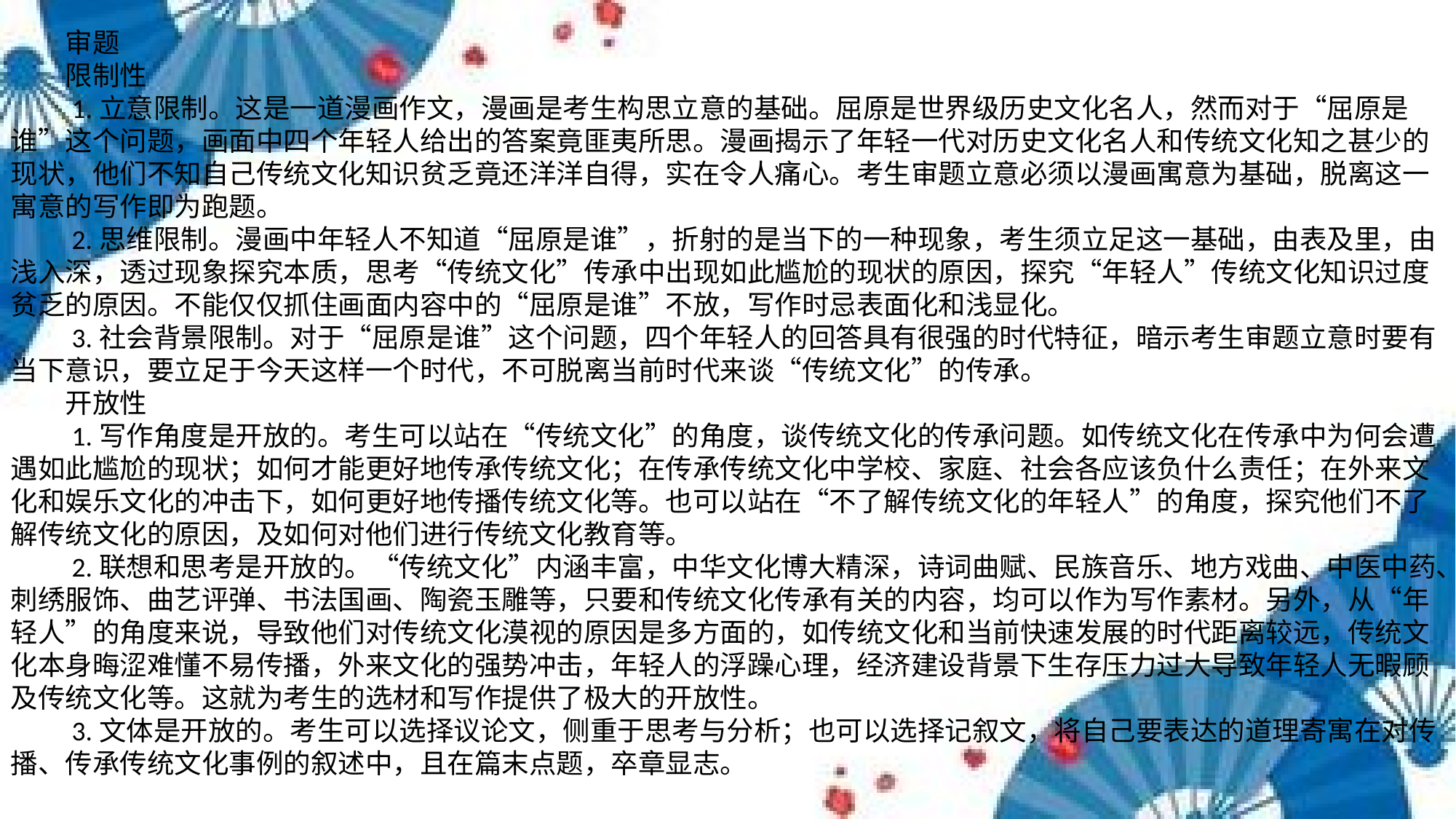

审题
　　限制性
　　1.立意限制。这是一道漫画作文，漫画是考生构思立意的基础。屈原是世界级历史文化名人，然而对于“屈原是谁”这个问题，画面中四个年轻人给出的答案竟匪夷所思。漫画揭示了年轻一代对历史文化名人和传统文化知之甚少的现状，他们不知自己传统文化知识贫乏竟还洋洋自得，实在令人痛心。考生审题立意必须以漫画寓意为基础，脱离这一寓意的写作即为跑题。
　　2.思维限制。漫画中年轻人不知道“屈原是谁”，折射的是当下的一种现象，考生须立足这一基础，由表及里，由浅入深，透过现象探究本质，思考“传统文化”传承中出现如此尴尬的现状的原因，探究“年轻人”传统文化知识过度贫乏的原因。不能仅仅抓住画面内容中的“屈原是谁”不放，写作时忌表面化和浅显化。
　　3.社会背景限制。对于“屈原是谁”这个问题，四个年轻人的回答具有很强的时代特征，暗示考生审题立意时要有当下意识，要立足于今天这样一个时代，不可脱离当前时代来谈“传统文化”的传承。
　　开放性
　　1.写作角度是开放的。考生可以站在“传统文化”的角度，谈传统文化的传承问题。如传统文化在传承中为何会遭遇如此尴尬的现状；如何才能更好地传承传统文化；在传承传统文化中学校、家庭、社会各应该负什么责任；在外来文化和娱乐文化的冲击下，如何更好地传播传统文化等。也可以站在“不了解传统文化的年轻人”的角度，探究他们不了解传统文化的原因，及如何对他们进行传统文化教育等。
　　2.联想和思考是开放的。“传统文化”内涵丰富，中华文化博大精深，诗词曲赋、民族音乐、地方戏曲、中医中药、刺绣服饰、曲艺评弹、书法国画、陶瓷玉雕等，只要和传统文化传承有关的内容，均可以作为写作素材。另外，从“年轻人”的角度来说，导致他们对传统文化漠视的原因是多方面的，如传统文化和当前快速发展的时代距离较远，传统文化本身晦涩难懂不易传播，外来文化的强势冲击，年轻人的浮躁心理，经济建设背景下生存压力过大导致年轻人无暇顾及传统文化等。这就为考生的选材和写作提供了极大的开放性。
　　3.文体是开放的。考生可以选择议论文，侧重于思考与分析；也可以选择记叙文，将自己要表达的道理寄寓在对传播、传承传统文化事例的叙述中，且在篇末点题，卒章显志。